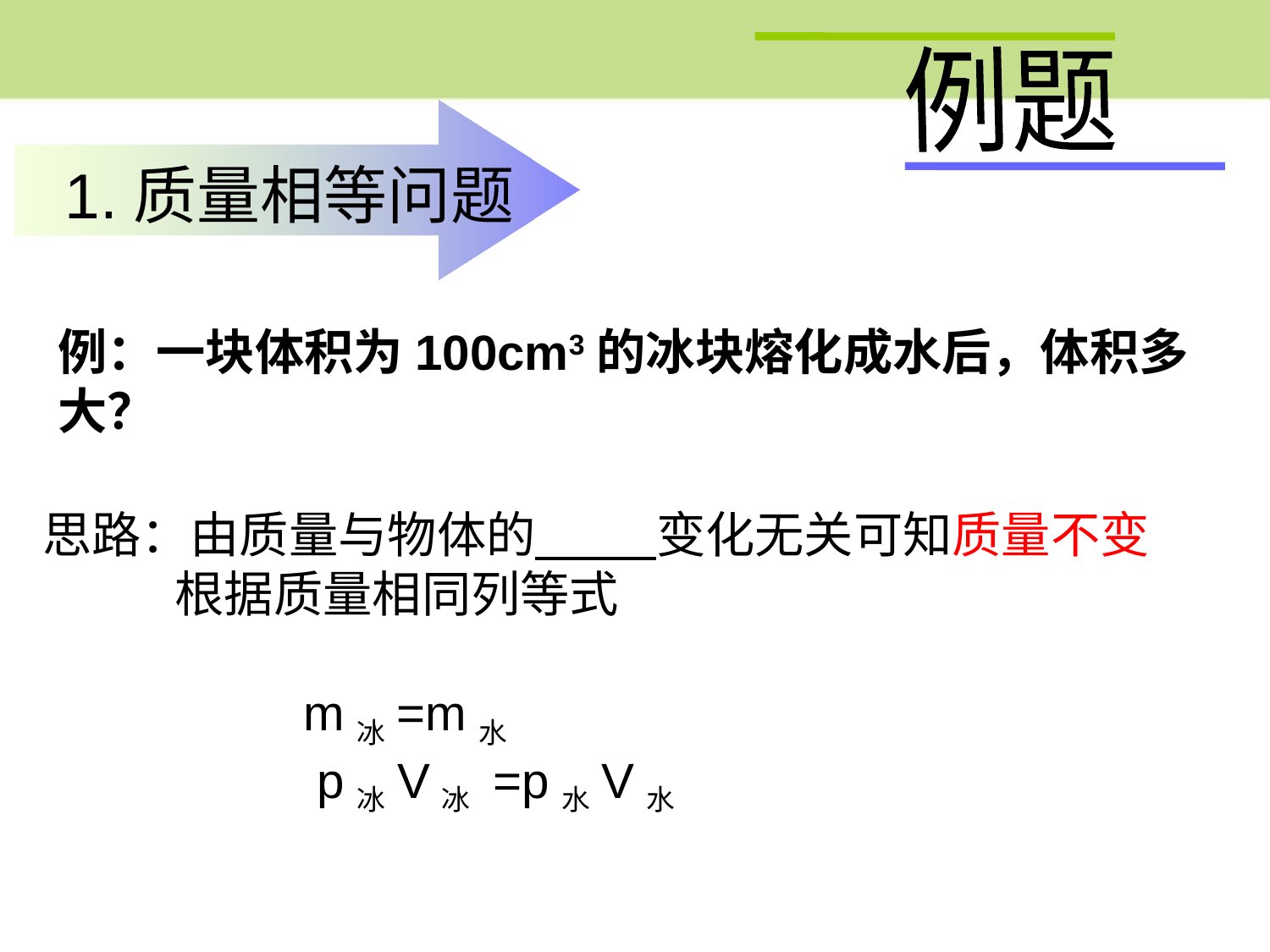

例题

1.质量相等问题

例：一块体积为100cm3的冰块熔化成水后，体积多大？

思路：由质量与物体的           变化无关可知质量不变
           根据质量相同列等式

                   m冰=m水
                    p冰V冰 =p水V水